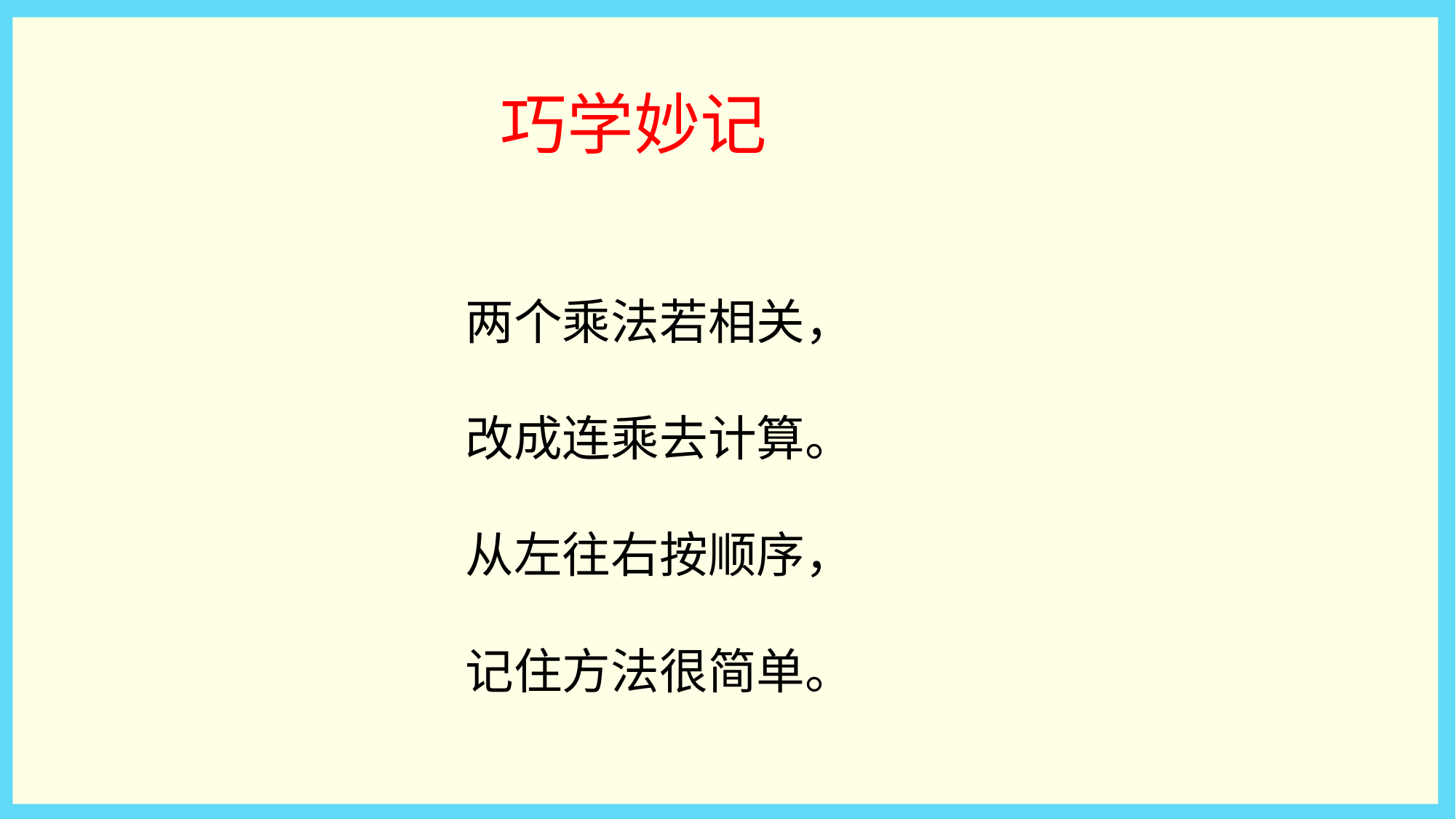

巧学妙记
两个乘法若相关，
改成连乘去计算。
从左往右按顺序，
记住方法很简单。